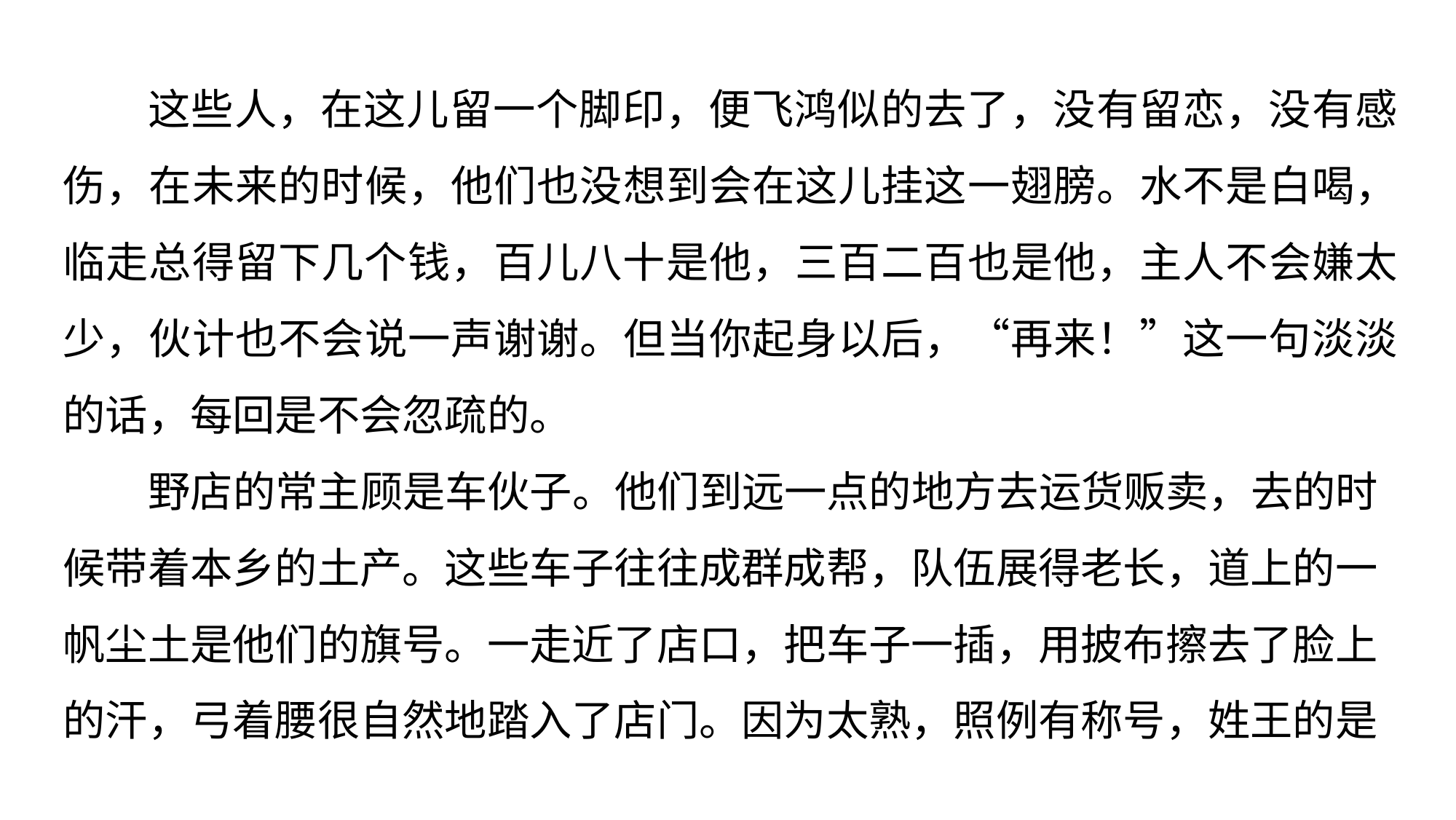

这些人，在这儿留一个脚印，便飞鸿似的去了，没有留恋，没有感伤，在未来的时候，他们也没想到会在这儿挂这一翅膀。水不是白喝，临走总得留下几个钱，百儿八十是他，三百二百也是他，主人不会嫌太少，伙计也不会说一声谢谢。但当你起身以后，“再来！”这一句淡淡的话，每回是不会忽疏的。
野店的常主顾是车伙子。他们到远一点的地方去运货贩卖，去的时候带着本乡的土产。这些车子往往成群成帮，队伍展得老长，道上的一帆尘土是他们的旗号。一走近了店口，把车子一插，用披布擦去了脸上的汗，弓着腰很自然地踏入了店门。因为太熟，照例有称号，姓王的是